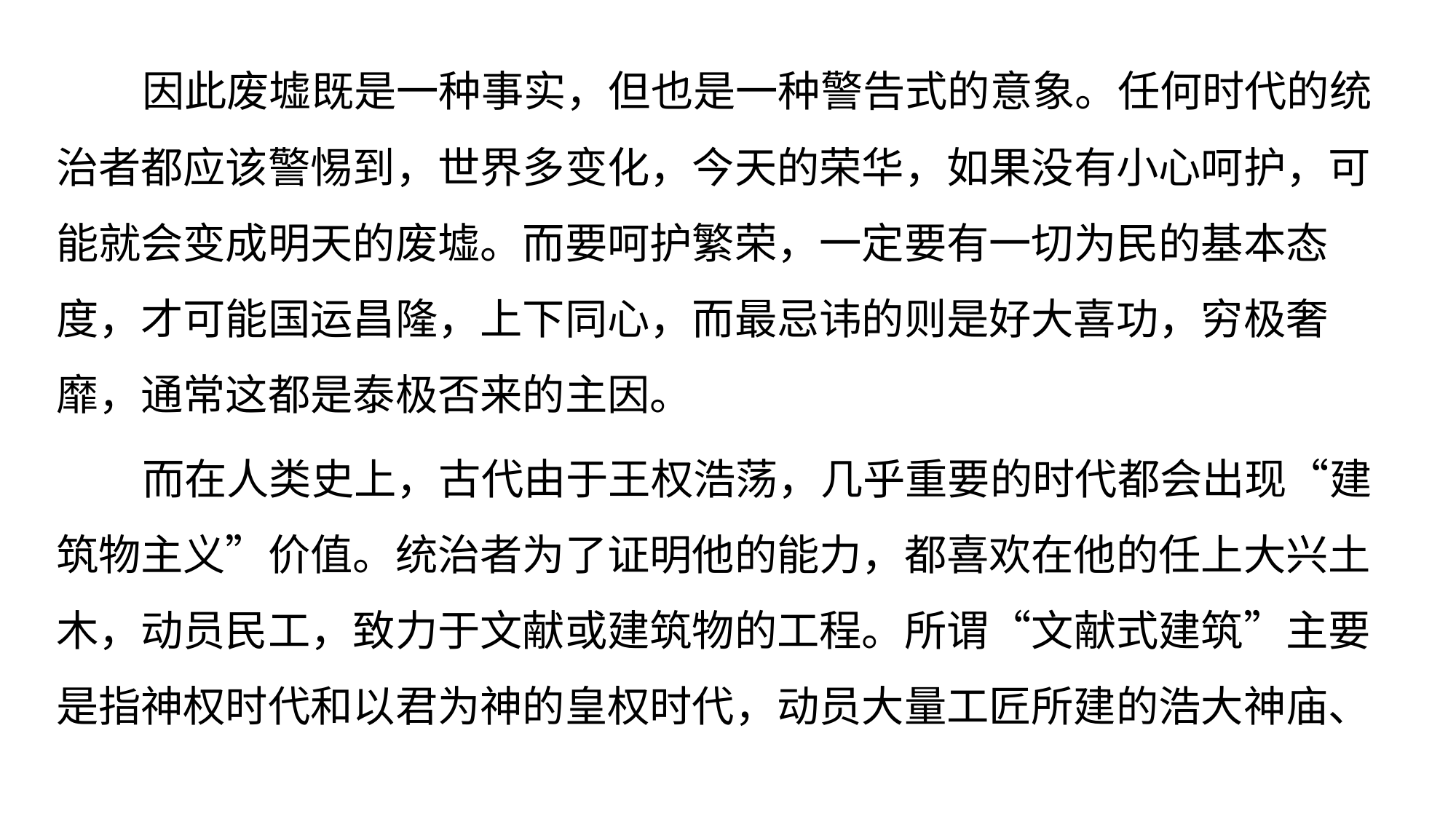

因此废墟既是一种事实，但也是一种警告式的意象。任何时代的统治者都应该警惕到，世界多变化，今天的荣华，如果没有小心呵护，可能就会变成明天的废墟。而要呵护繁荣，一定要有一切为民的基本态度，才可能国运昌隆，上下同心，而最忌讳的则是好大喜功，穷极奢靡，通常这都是泰极否来的主因。
而在人类史上，古代由于王权浩荡，几乎重要的时代都会出现“建筑物主义”价值。统治者为了证明他的能力，都喜欢在他的任上大兴土木，动员民工，致力于文献或建筑物的工程。所谓“文献式建筑”主要是指神权时代和以君为神的皇权时代，动员大量工匠所建的浩大神庙、